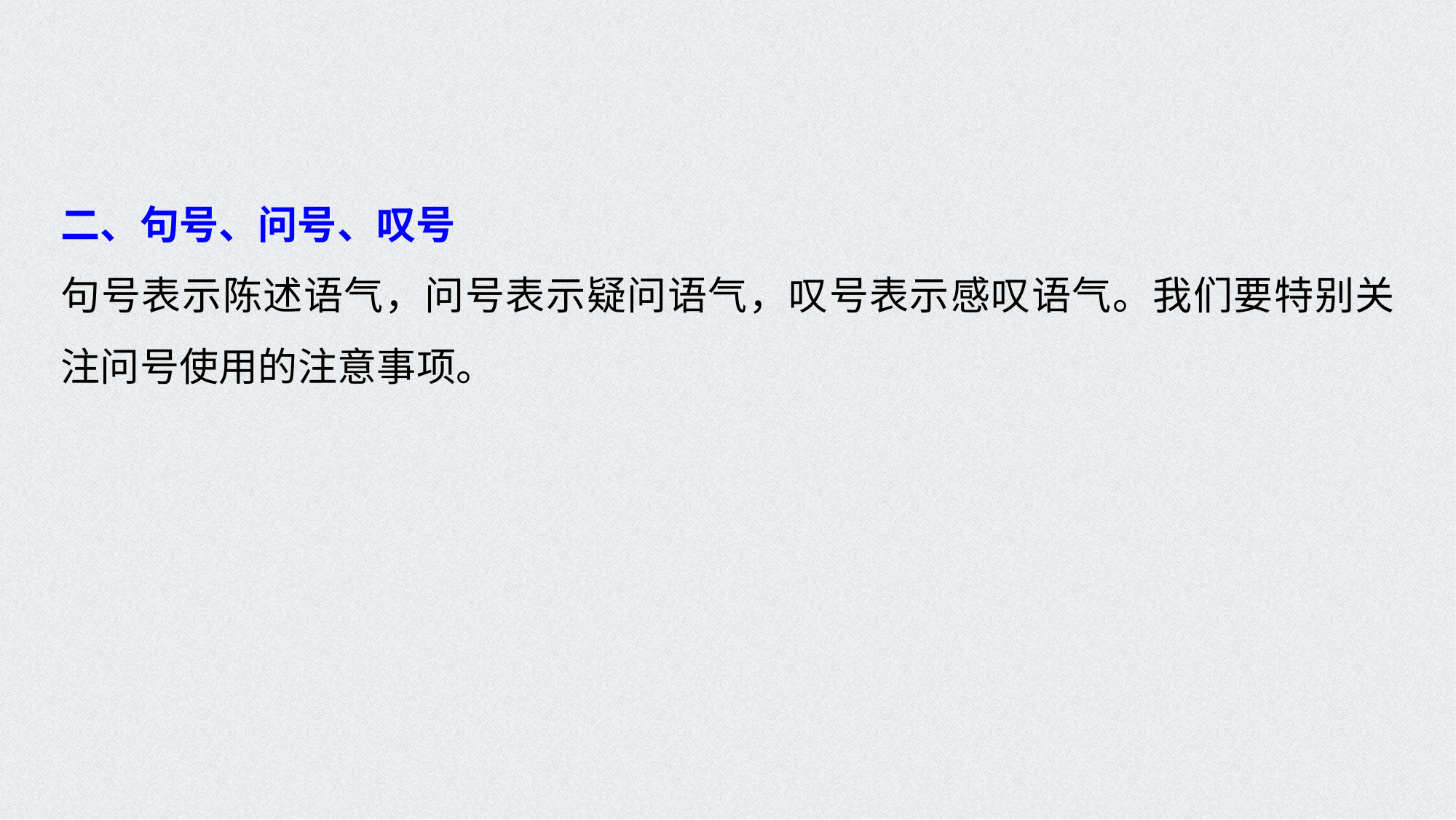

二、句号、问号、叹号
句号表示陈述语气，问号表示疑问语气，叹号表示感叹语气。我们要特别关注问号使用的注意事项。